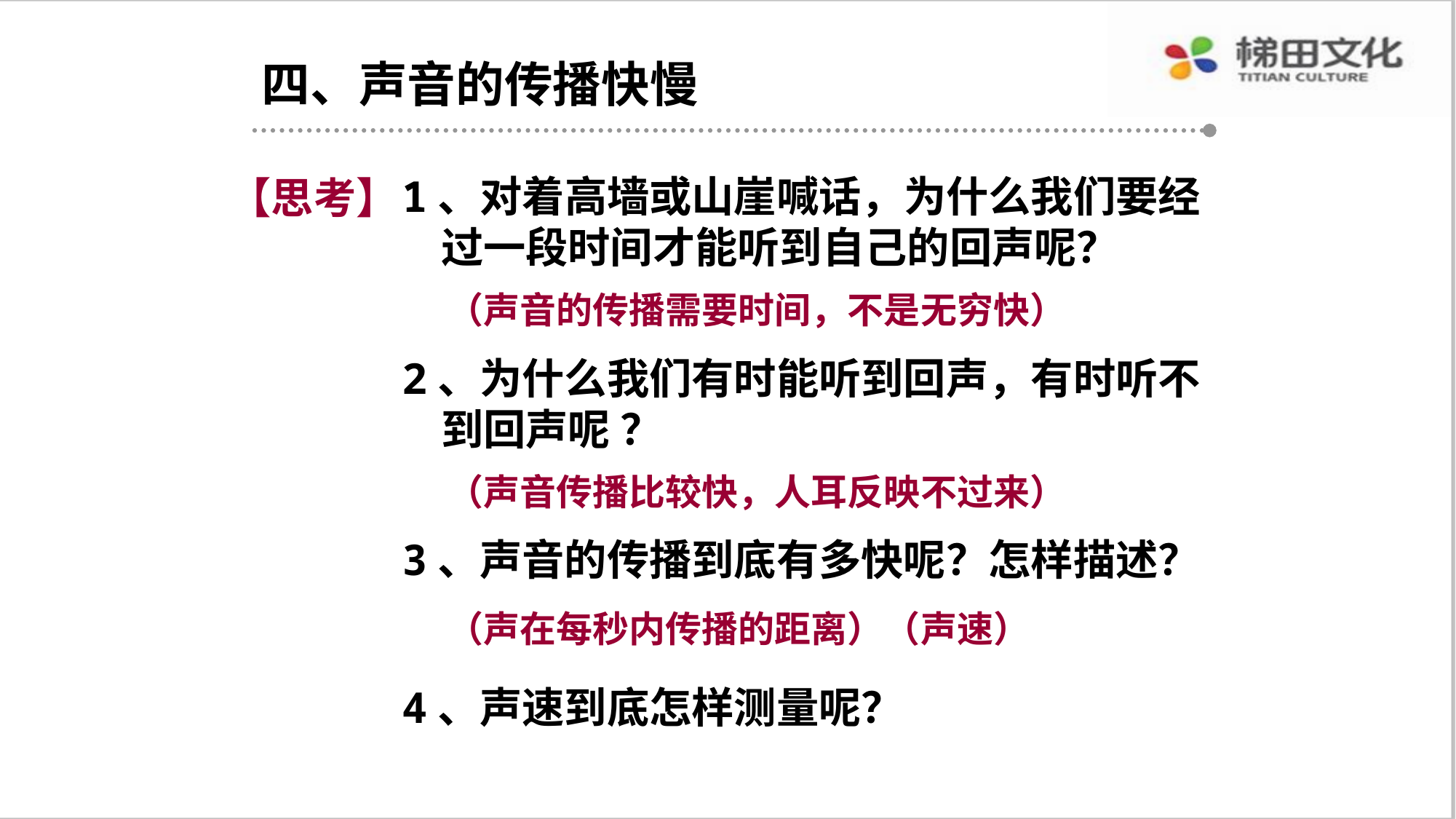

四、声音的传播快慢

1、对着高墙或山崖喊话，为什么我们要经
   过一段时间才能听到自己的回声呢？
【思考】
（声音的传播需要时间，不是无穷快）
2、为什么我们有时能听到回声，有时听不
   到回声呢 ？
（声音传播比较快，人耳反映不过来）
3、声音的传播到底有多快呢？怎样描述？
（声在每秒内传播的距离）（声速）
4、声速到底怎样测量呢？